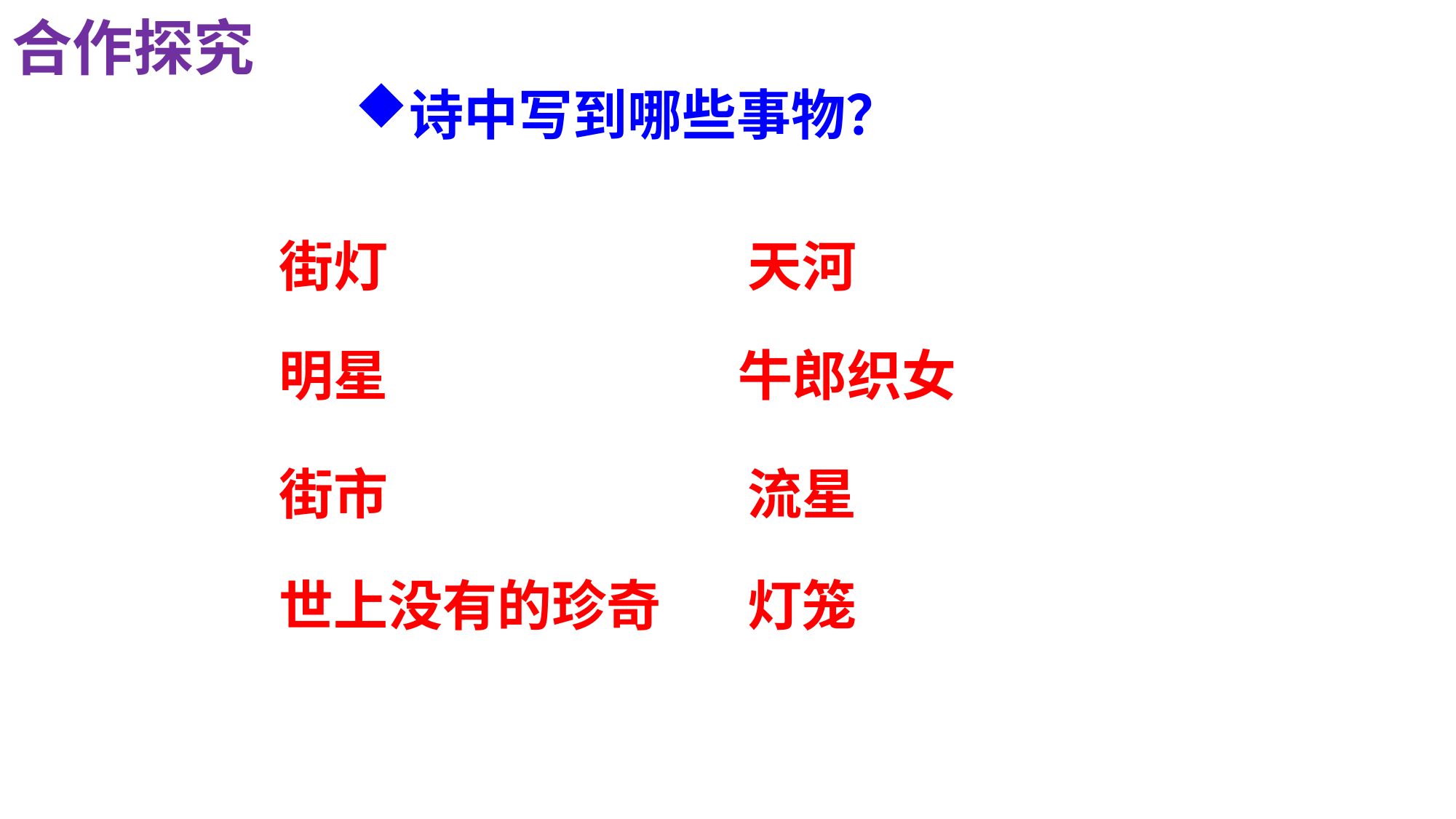

合作探究
诗中写到哪些事物？

街灯
天河
明星
牛郎织女
街市
流星
世上没有的珍奇
灯笼